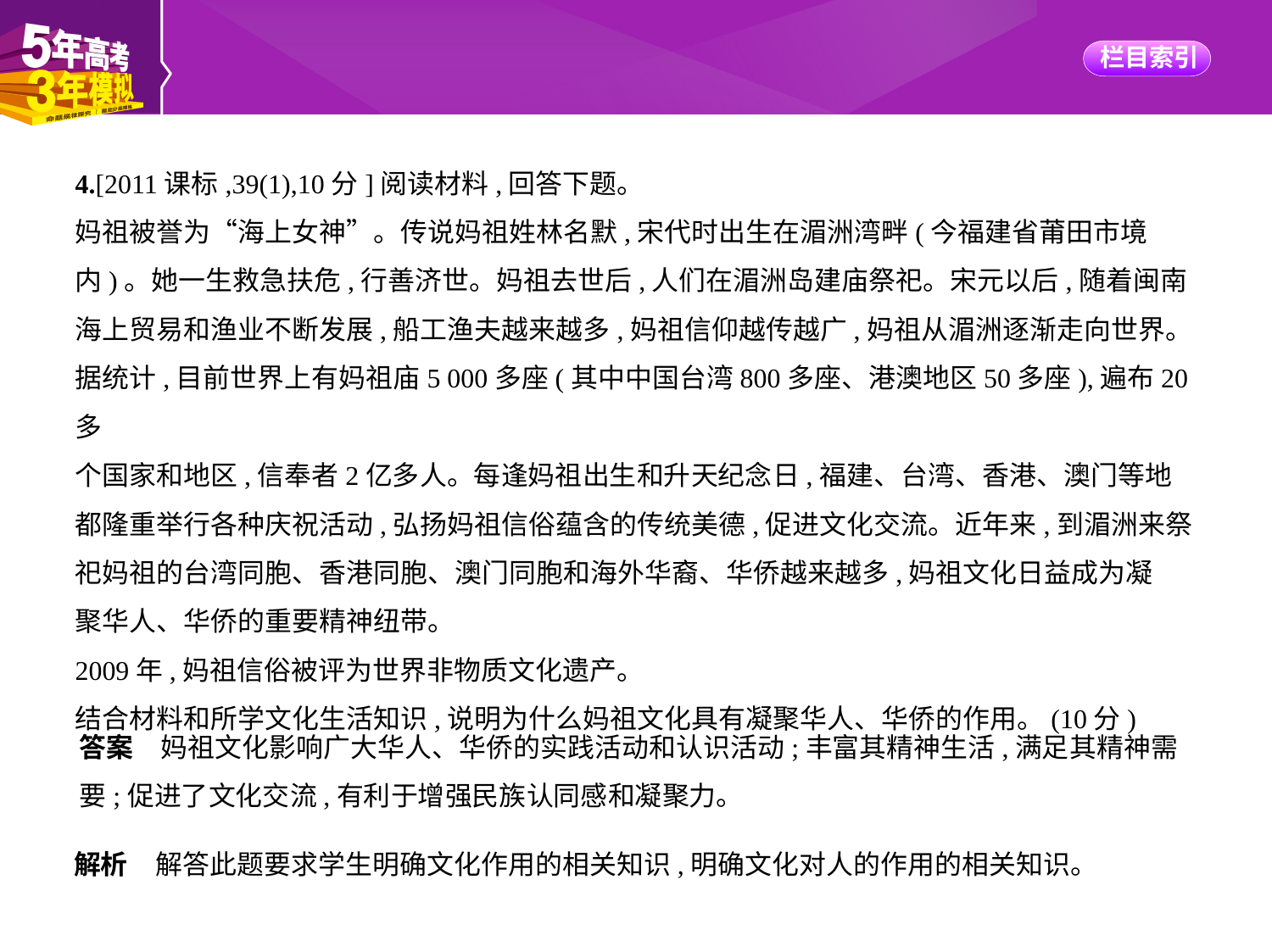

4.[2011课标,39(1),10分]阅读材料,回答下题。
妈祖被誉为“海上女神”。传说妈祖姓林名默,宋代时出生在湄洲湾畔(今福建省莆田市境
内)。她一生救急扶危,行善济世。妈祖去世后,人们在湄洲岛建庙祭祀。宋元以后,随着闽南
海上贸易和渔业不断发展,船工渔夫越来越多,妈祖信仰越传越广,妈祖从湄洲逐渐走向世界。
据统计,目前世界上有妈祖庙5 000多座(其中中国台湾800多座、港澳地区50多座),遍布20多
个国家和地区,信奉者2亿多人。每逢妈祖出生和升天纪念日,福建、台湾、香港、澳门等地
都隆重举行各种庆祝活动,弘扬妈祖信俗蕴含的传统美德,促进文化交流。近年来,到湄洲来祭
祀妈祖的台湾同胞、香港同胞、澳门同胞和海外华裔、华侨越来越多,妈祖文化日益成为凝
聚华人、华侨的重要精神纽带。
2009年,妈祖信俗被评为世界非物质文化遗产。
结合材料和所学文化生活知识,说明为什么妈祖文化具有凝聚华人、华侨的作用。(10分)
答案　妈祖文化影响广大华人、华侨的实践活动和认识活动;丰富其精神生活,满足其精神需
要;促进了文化交流,有利于增强民族认同感和凝聚力。
解析　解答此题要求学生明确文化作用的相关知识,明确文化对人的作用的相关知识。